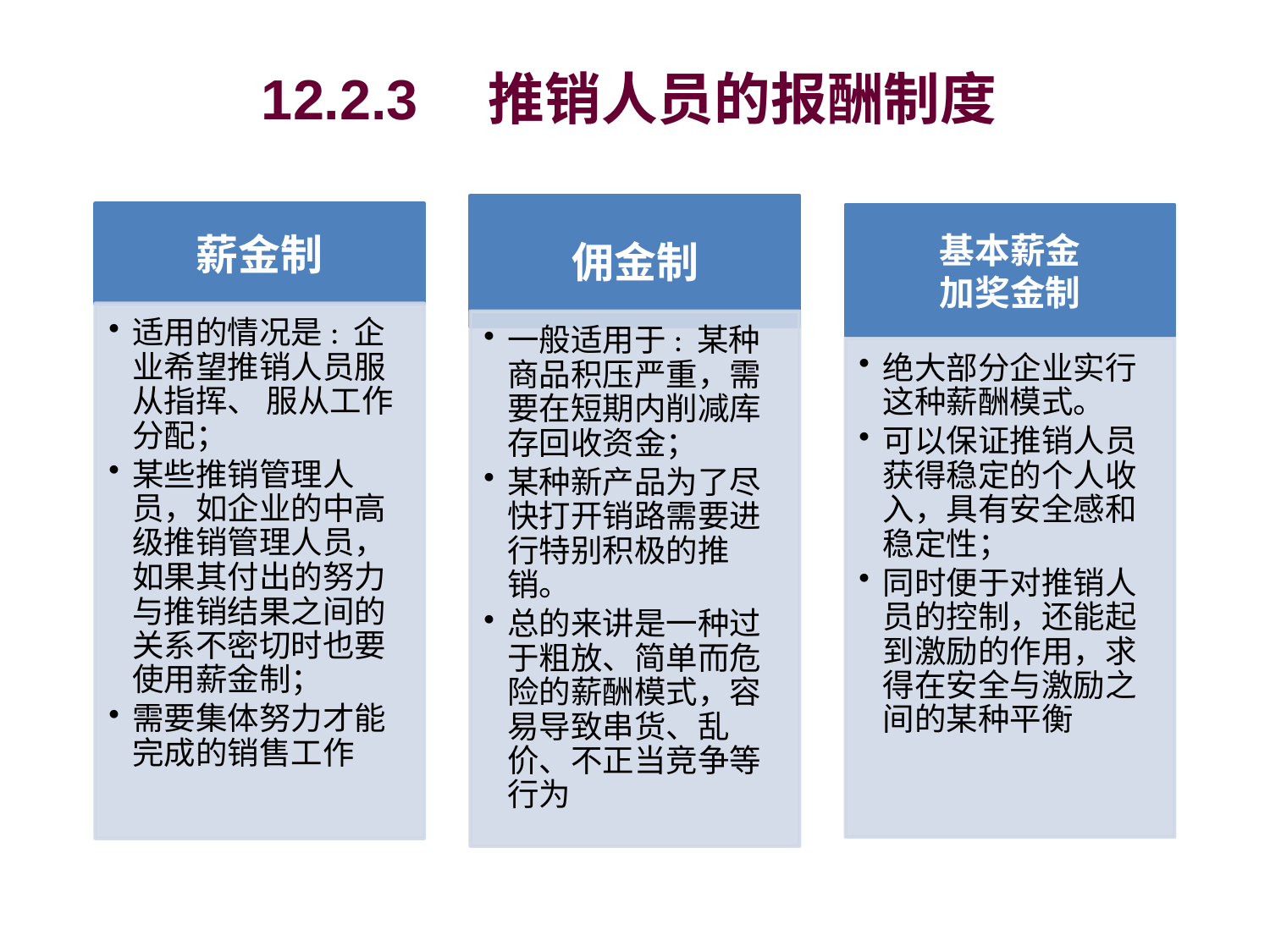

# 12.2.3　推销人员的报酬制度
薪金制
适用的情况是: 企业希望推销人员服从指挥、 服从工作分配；
某些推销管理人员，如企业的中高级推销管理人员，如果其付出的努力与推销结果之间的关系不密切时也要使用薪金制；
需要集体努力才能完成的销售工作
佣金制
一般适用于: 某种商品积压严重，需要在短期内削减库存回收资金；
某种新产品为了尽快打开销路需要进行特别积极的推销。
总的来讲是一种过于粗放、简单而危险的薪酬模式，容易导致串货、乱价、不正当竞争等行为
基本薪金
加奖金制
绝大部分企业实行这种薪酬模式。
可以保证推销人员获得稳定的个人收入，具有安全感和稳定性；
同时便于对推销人员的控制，还能起到激励的作用，求得在安全与激励之间的某种平衡